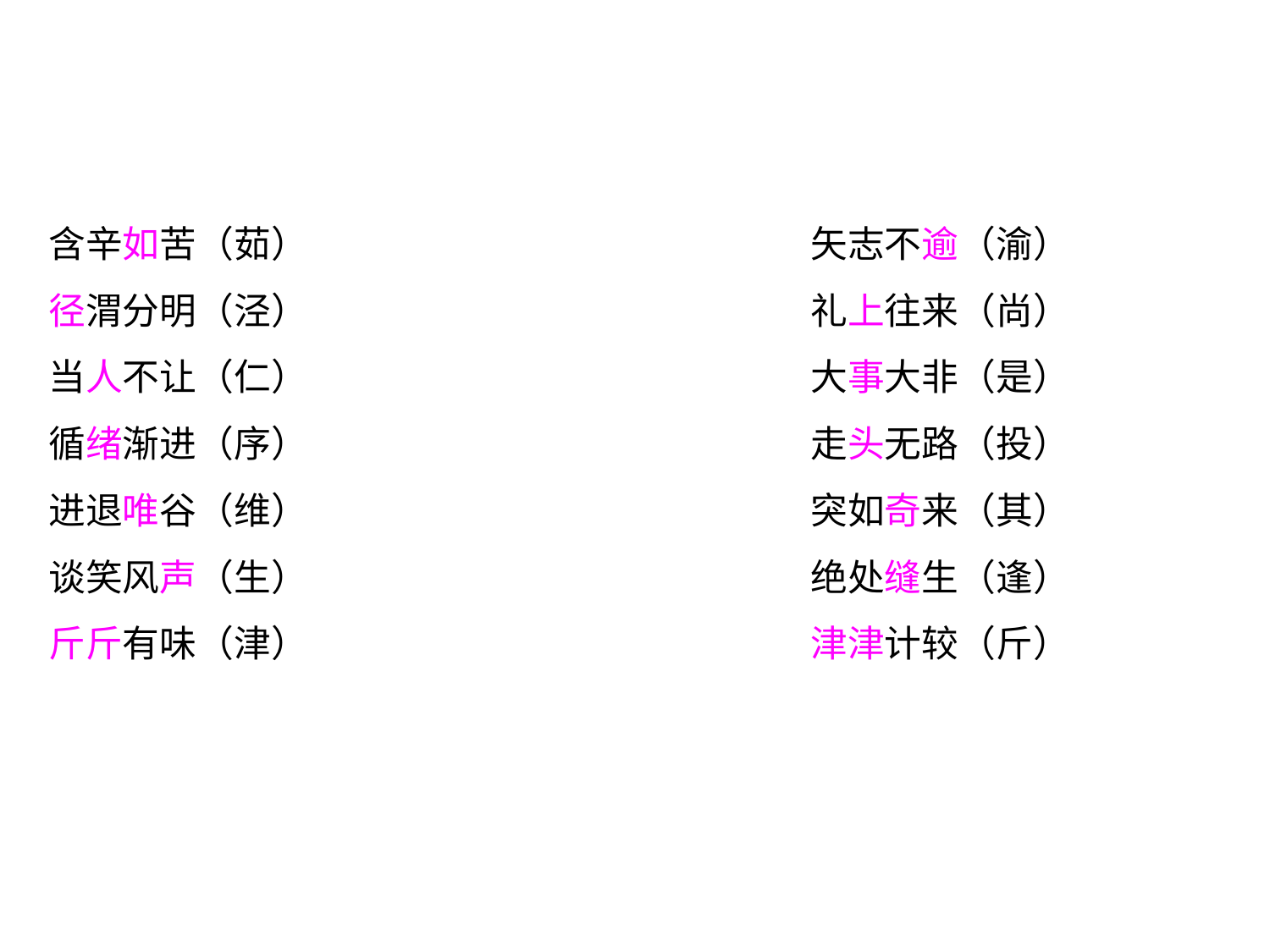

含辛如苦（茹）				矢志不逾（渝）
径渭分明（泾）				礼上往来（尚）
当人不让（仁）				大事大非（是）
循绪渐进（序）				走头无路（投）
进退唯谷（维）				突如奇来（其）
谈笑风声（生）				绝处缝生（逢）
斤斤有味（津）				津津计较（斤）